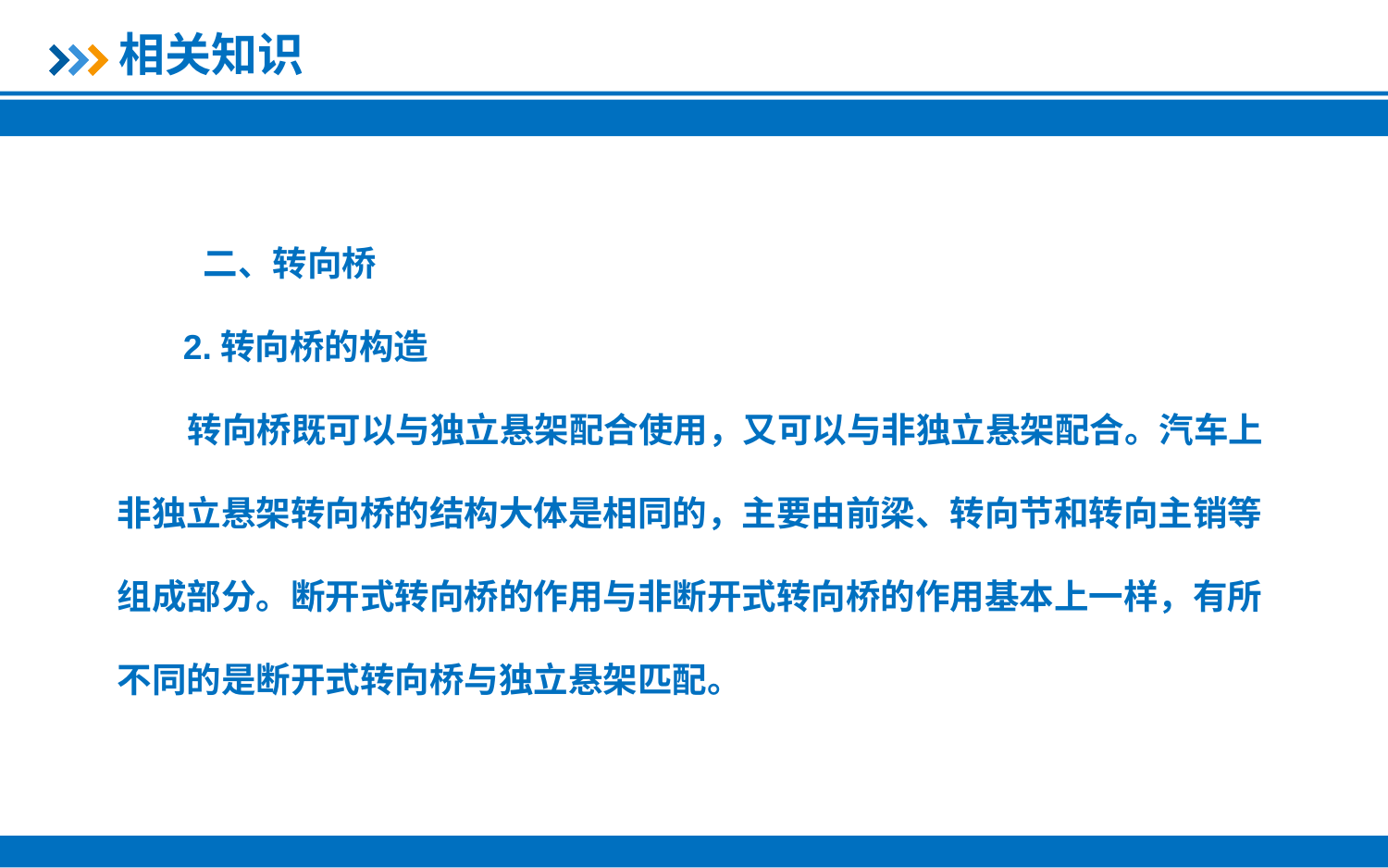

相关知识
    二、转向桥
  2.转向桥的构造
  转向桥既可以与独立悬架配合使用，又可以与非独立悬架配合。汽车上非独立悬架转向桥的结构大体是相同的，主要由前梁、转向节和转向主销等组成部分。断开式转向桥的作用与非断开式转向桥的作用基本上一样，有所不同的是断开式转向桥与独立悬架匹配。